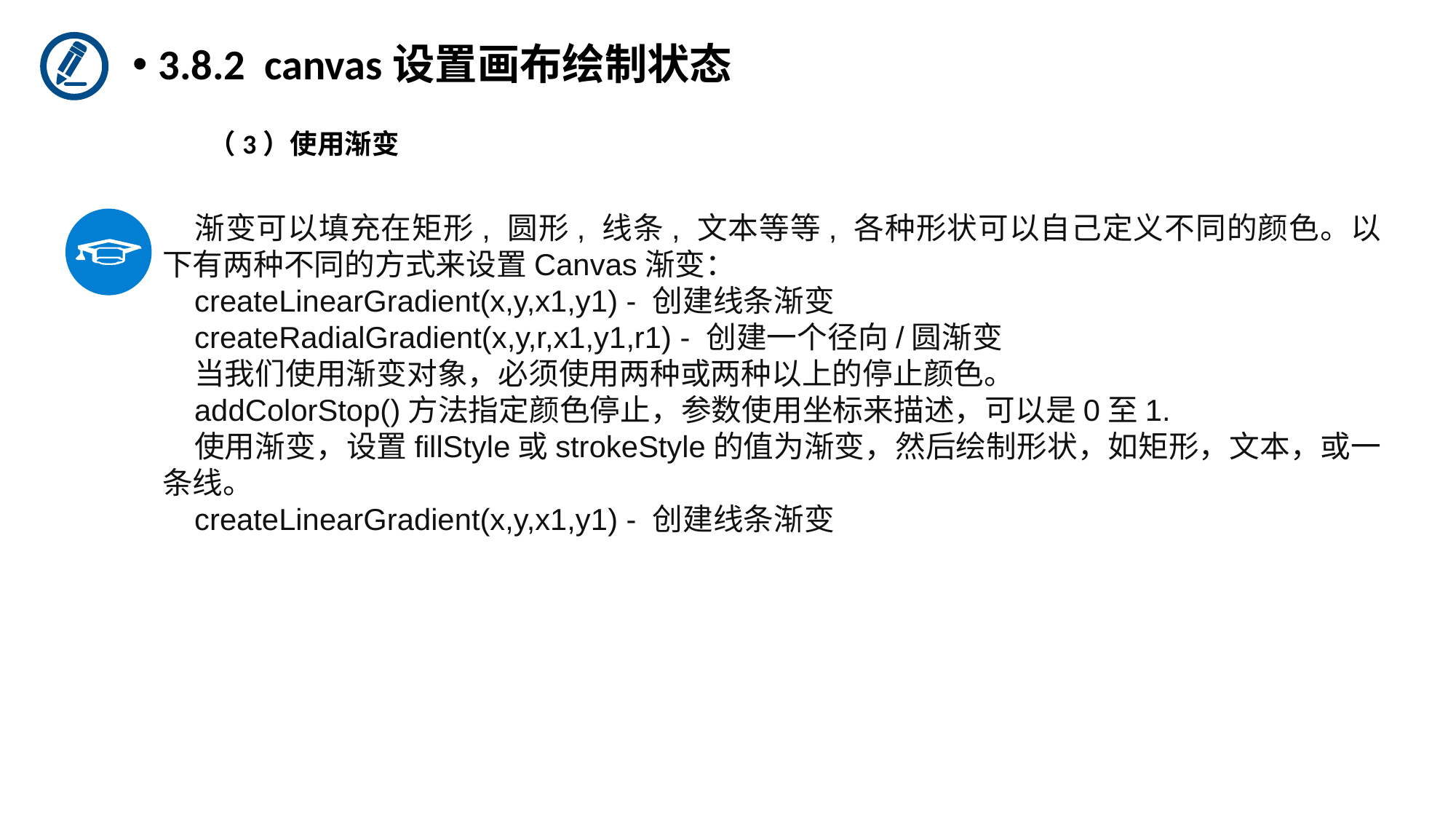

3.8.2  canvas设置画布绘制状态
（3）使用渐变
渐变可以填充在矩形, 圆形, 线条, 文本等等, 各种形状可以自己定义不同的颜色。以下有两种不同的方式来设置Canvas渐变：
createLinearGradient(x,y,x1,y1) - 创建线条渐变
createRadialGradient(x,y,r,x1,y1,r1) - 创建一个径向/圆渐变
当我们使用渐变对象，必须使用两种或两种以上的停止颜色。
addColorStop()方法指定颜色停止，参数使用坐标来描述，可以是0至1.
使用渐变，设置fillStyle或strokeStyle的值为渐变，然后绘制形状，如矩形，文本，或一条线。
createLinearGradient(x,y,x1,y1) - 创建线条渐变